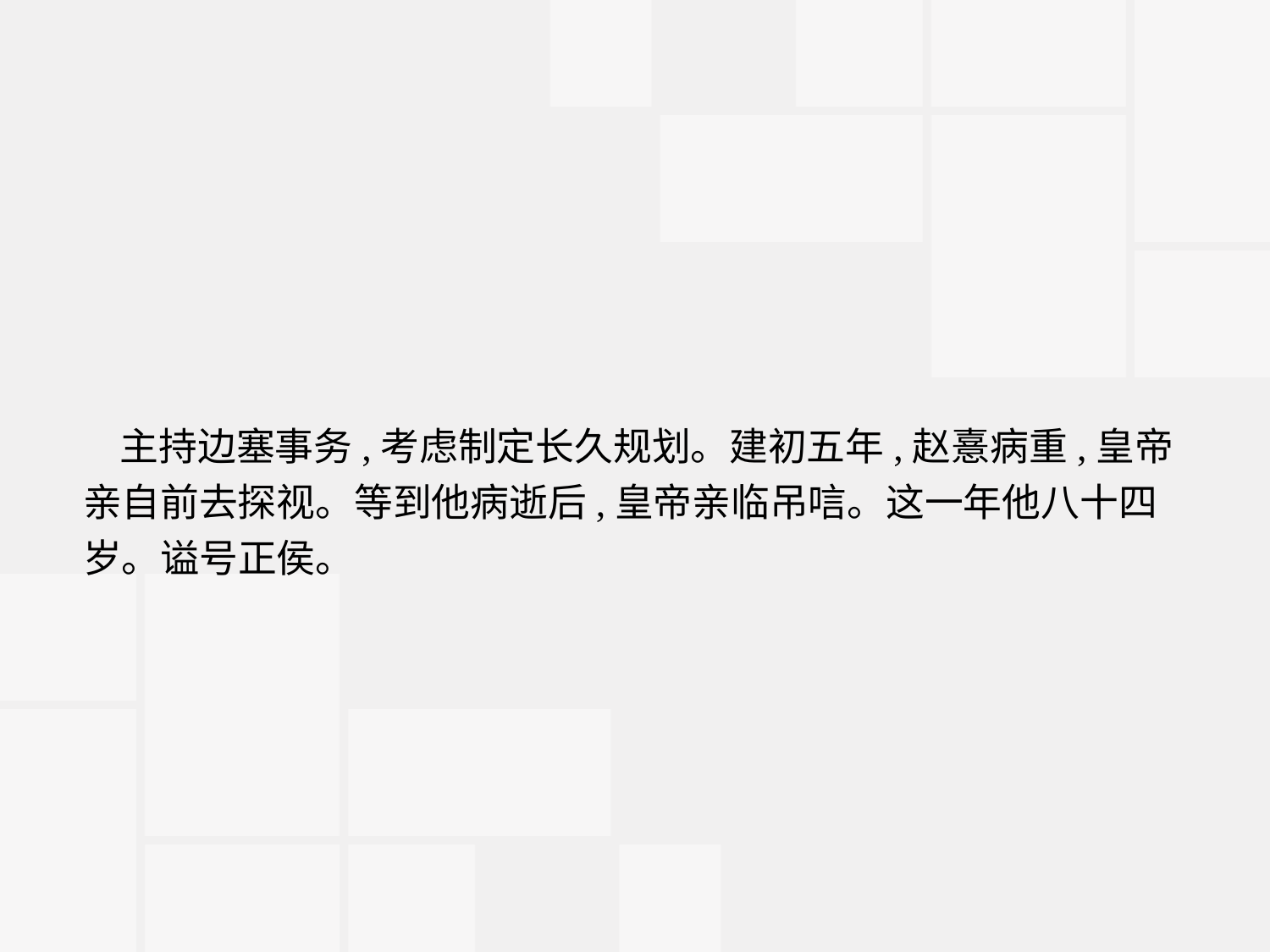

主持边塞事务,考虑制定长久规划。建初五年,赵憙病重,皇帝亲自前去探视。等到他病逝后,皇帝亲临吊唁。这一年他八十四岁。谥号正侯。